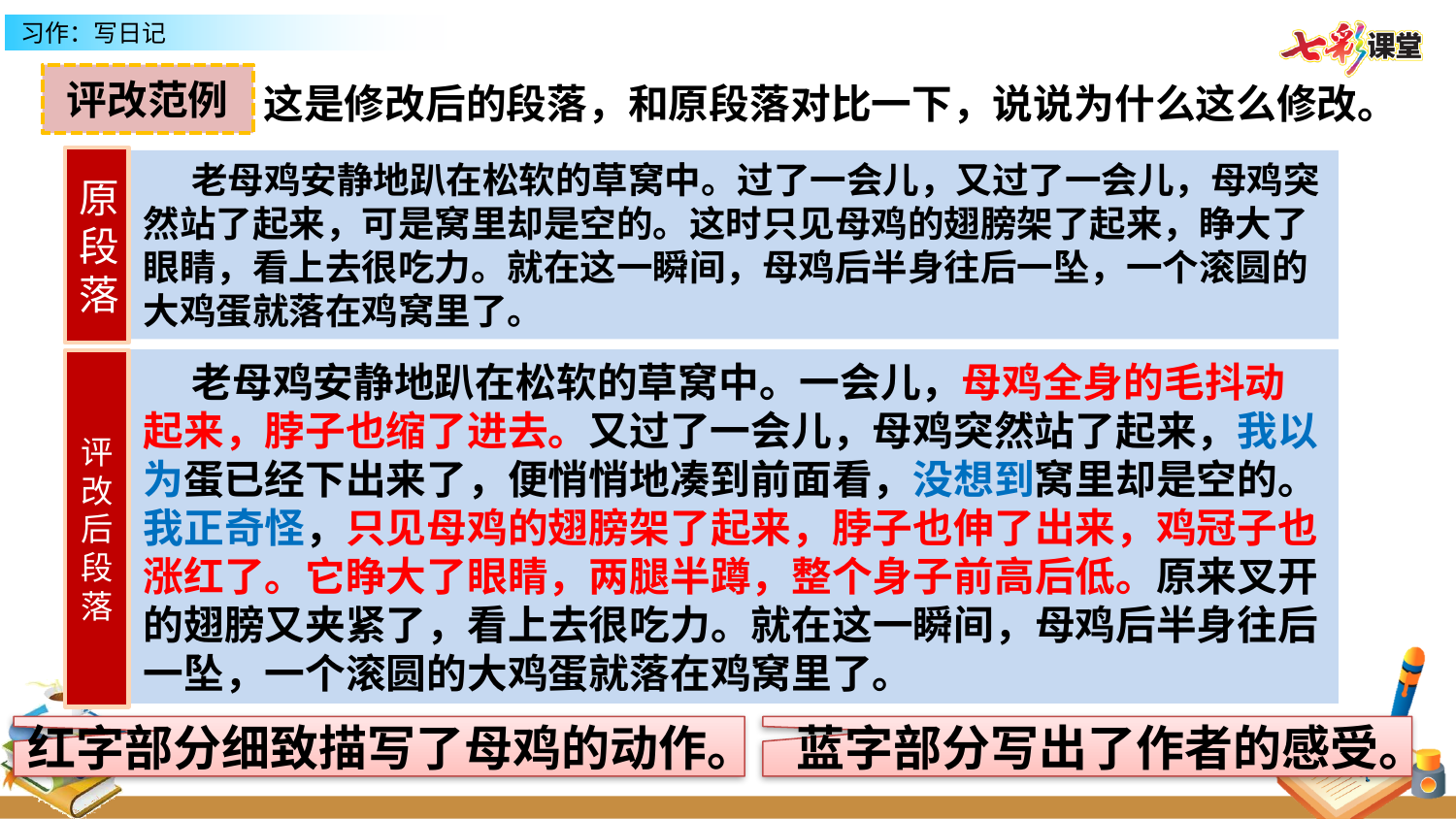

评改范例
这是修改后的段落，和原段落对比一下，说说为什么这么修改。
原段落
老母鸡安静地趴在松软的草窝中。过了一会儿，又过了一会儿，母鸡突然站了起来，可是窝里却是空的。这时只见母鸡的翅膀架了起来，睁大了眼睛，看上去很吃力。就在这一瞬间，母鸡后半身往后一坠，一个滚圆的大鸡蛋就落在鸡窝里了。
老母鸡安静地趴在松软的草窝中。一会儿，母鸡全身的毛抖动起来，脖子也缩了进去。又过了一会儿，母鸡突然站了起来，我以为蛋已经下出来了，便悄悄地凑到前面看，没想到窝里却是空的。我正奇怪，只见母鸡的翅膀架了起来，脖子也伸了出来，鸡冠子也涨红了。它睁大了眼睛，两腿半蹲，整个身子前高后低。原来叉开的翅膀又夹紧了，看上去很吃力。就在这一瞬间，母鸡后半身往后一坠，一个滚圆的大鸡蛋就落在鸡窝里了。
评改后段落
红字部分细致描写了母鸡的动作。
蓝字部分写出了作者的感受。